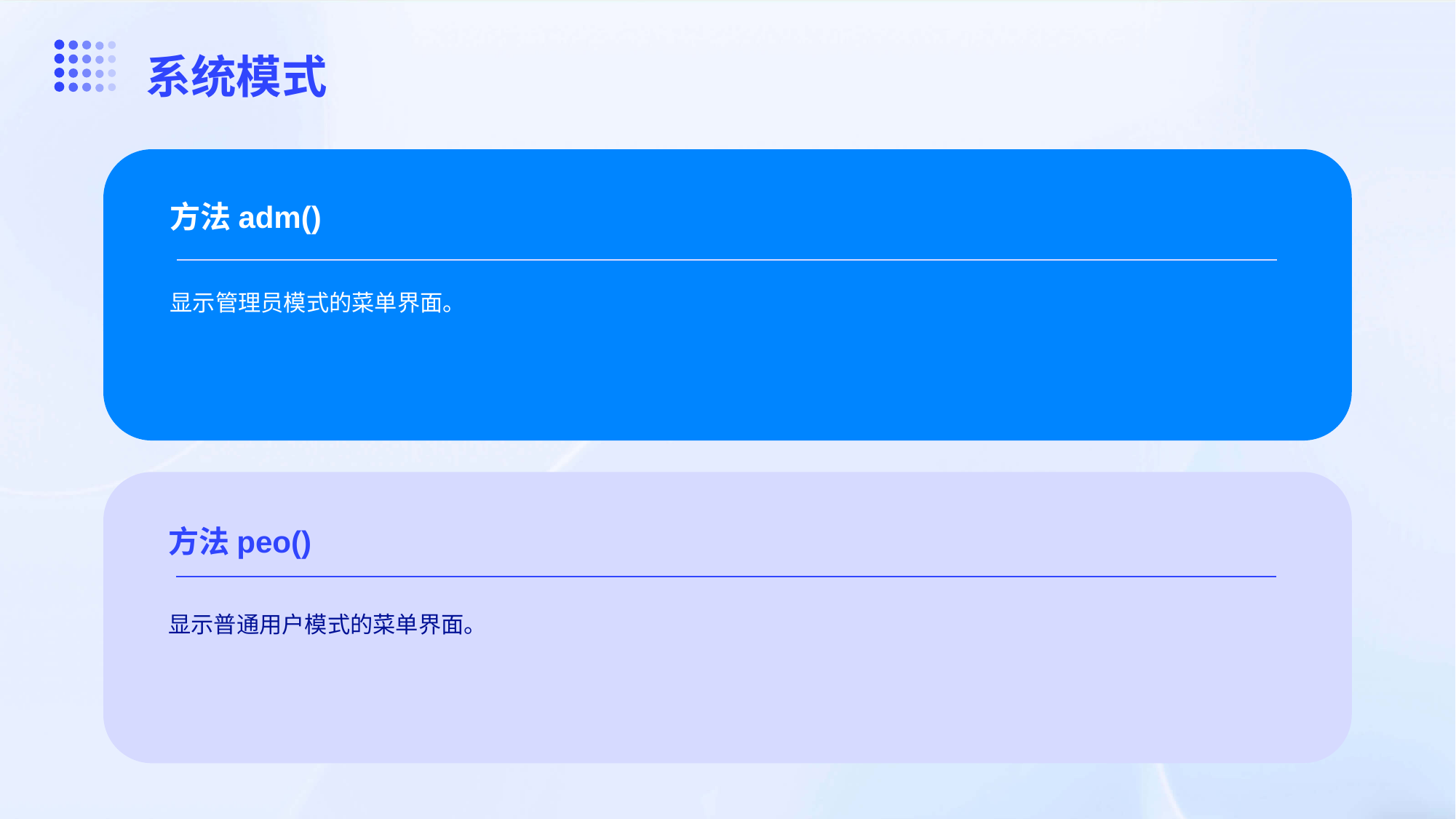

系统模式

方法adm()
显示管理员模式的菜单界面。

方法peo()
显示普通用户模式的菜单界面。